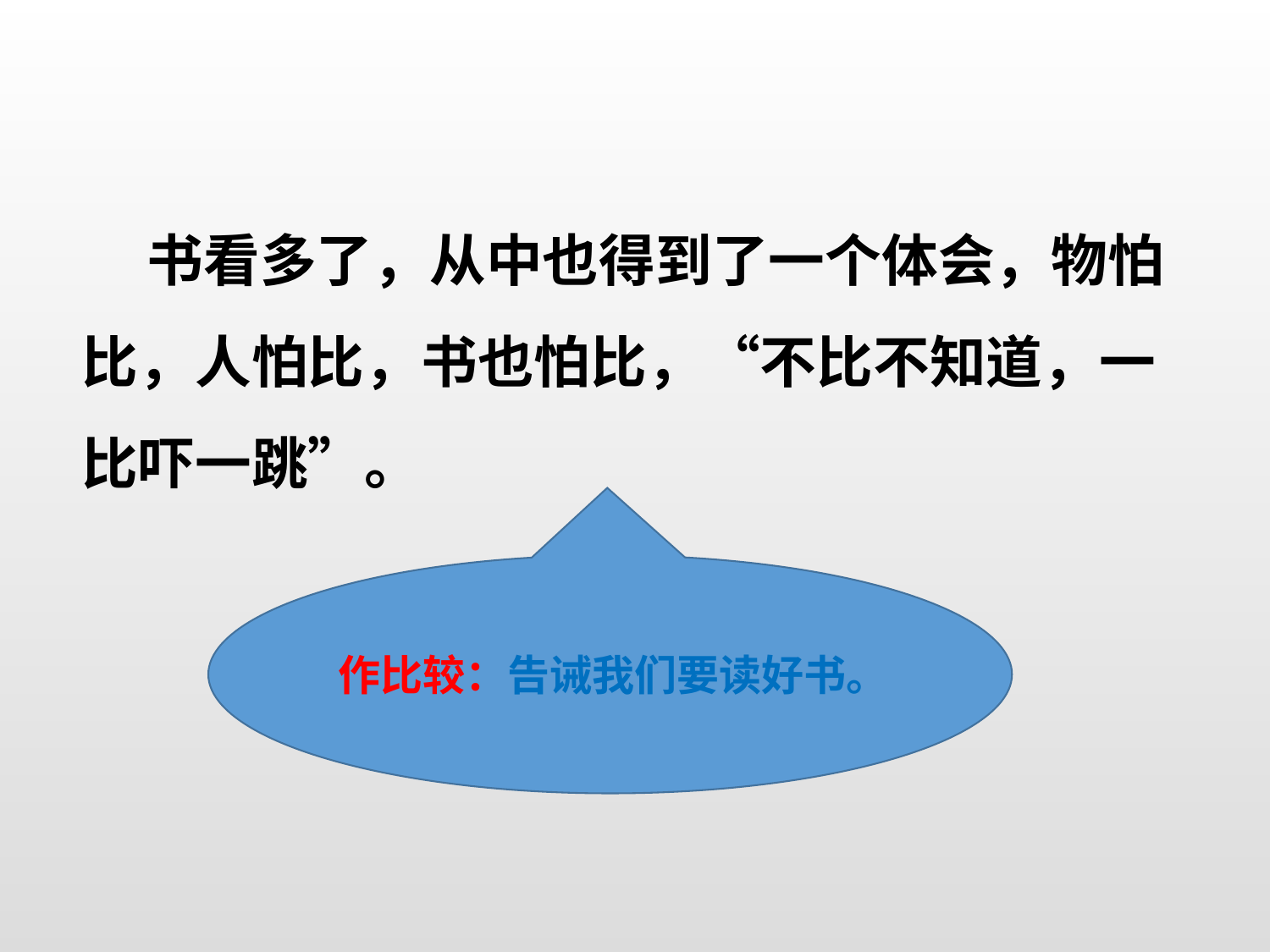

书看多了，从中也得到了一个体会，物怕比，人怕比，书也怕比，“不比不知道，一比吓一跳”。
作比较：告诫我们要读好书。